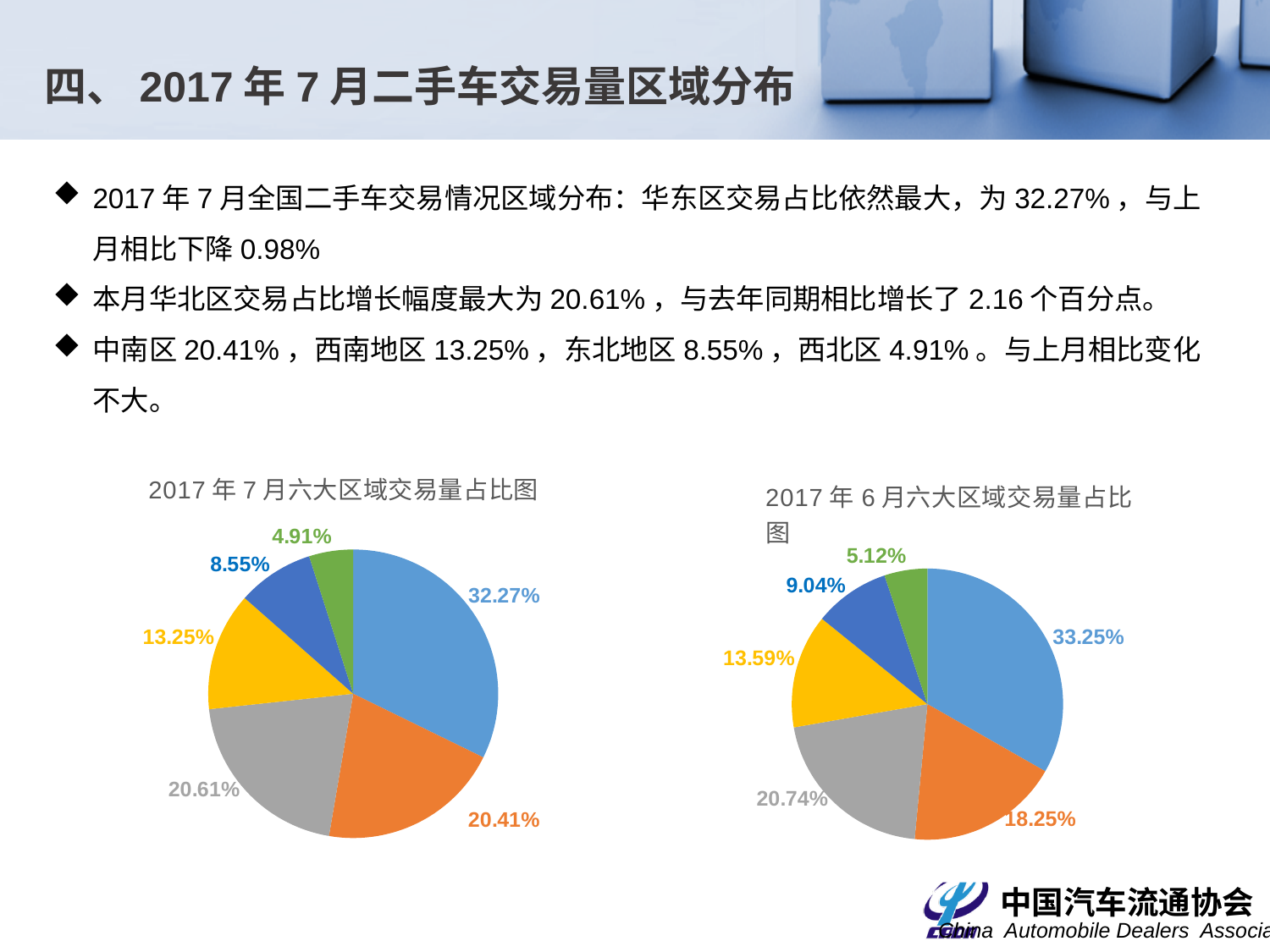

四、2017年7月二手车交易量区域分布
2017年7月全国二手车交易情况区域分布：华东区交易占比依然最大，为32.27%，与上月相比下降0.98%
本月华北区交易占比增长幅度最大为20.61%，与去年同期相比增长了2.16个百分点。
中南区20.41%，西南地区13.25%，东北地区8.55%，西北区4.91%。与上月相比变化不大。

### Chart

| Category | 交易占比 |
|---|---|
| 华东 | 0.3324934321209466 |
| 中南 | 0.182536701714715 |
| 华北 | 0.2074036501338742 |
| 西南 | 0.1359100844289483 |
| 东北 | 0.09041893097967395 |
| 西北 | 0.0512372006218431 |

### Chart: 2017年7月六大区域交易量占比图

| Category | 交易占比 |
|---|---|
| 华东 | 0.3226947558384086 |
| 中南 | 0.2040540715890591 |
| 华北 | 0.20612722174921172 |
| 西南 | 0.1325159179403847 |
| 东北 | 0.08547127983334947 |
| 西北 | 0.04913675304958703 |